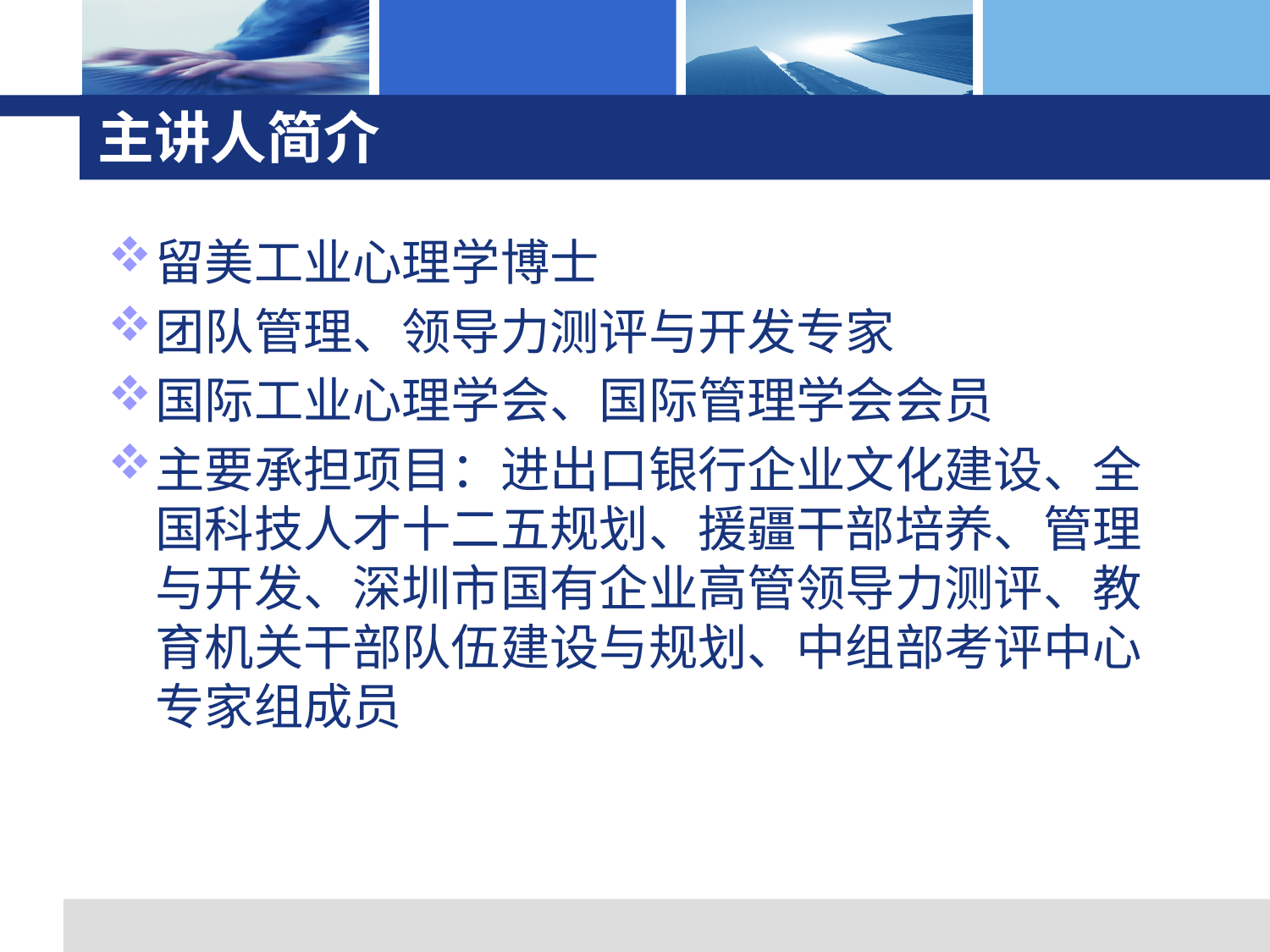

# 主讲人简介
留美工业心理学博士
团队管理、领导力测评与开发专家
国际工业心理学会、国际管理学会会员
主要承担项目：进出口银行企业文化建设、全国科技人才十二五规划、援疆干部培养、管理与开发、深圳市国有企业高管领导力测评、教育机关干部队伍建设与规划、中组部考评中心专家组成员